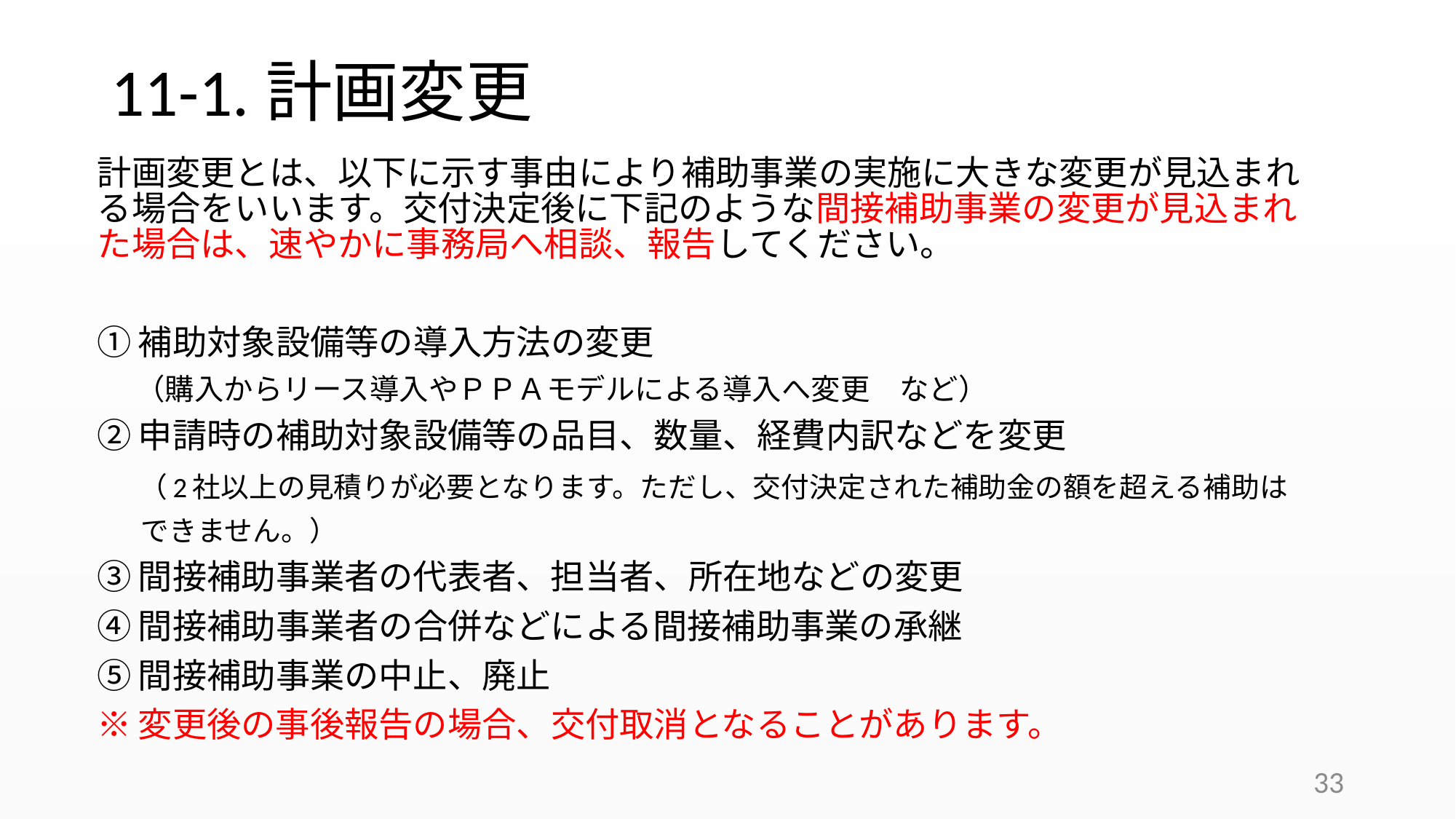

# 11-1.計画変更
計画変更とは、以下に示す事由により補助事業の実施に大きな変更が見込まれる場合をいいます。交付決定後に下記のような間接補助事業の変更が見込まれた場合は、速やかに事務局へ相談、報告してください。

①補助対象設備等の導入方法の変更
     （購入からリース導入やＰＰＡモデルによる導入へ変更　など）
②申請時の補助対象設備等の品目、数量、経費内訳などを変更
　 （2社以上の見積りが必要となります。ただし、交付決定された補助金の額を超える補助は
      できません。）
③間接補助事業者の代表者、担当者、所在地などの変更
④間接補助事業者の合併などによる間接補助事業の承継
⑤間接補助事業の中止、廃止
※変更後の事後報告の場合、交付取消となることがあります。
33